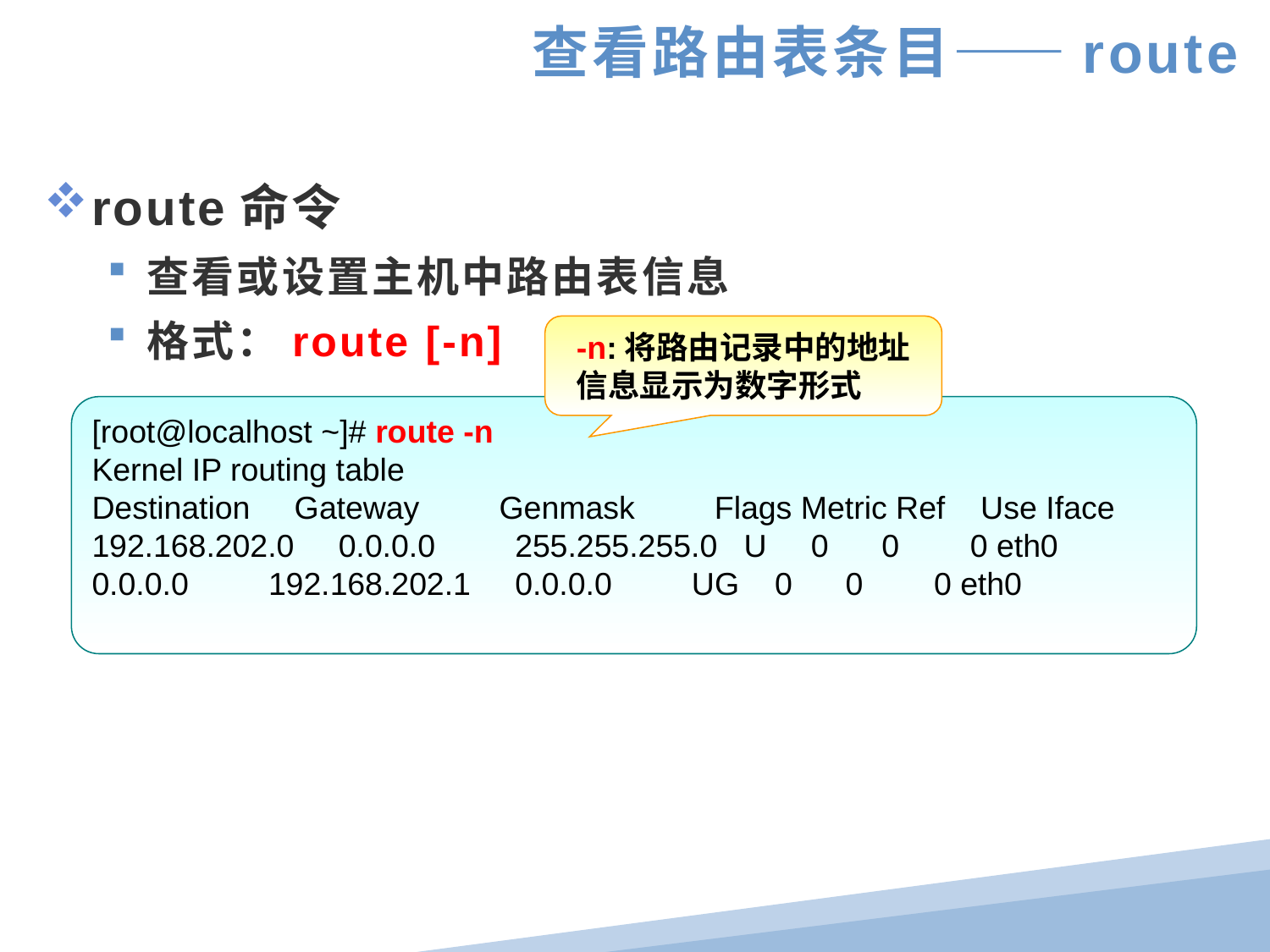

查看路由表条目——route
route命令
查看或设置主机中路由表信息
格式：route [-n]
-n:将路由记录中的地址信息显示为数字形式
[root@localhost ~]# route -n
Kernel IP routing table
Destination     Gateway         Genmask         Flags Metric Ref    Use Iface
192.168.202.0     0.0.0.0         255.255.255.0   U     0      0        0 eth0
0.0.0.0         192.168.202.1     0.0.0.0         UG    0      0        0 eth0